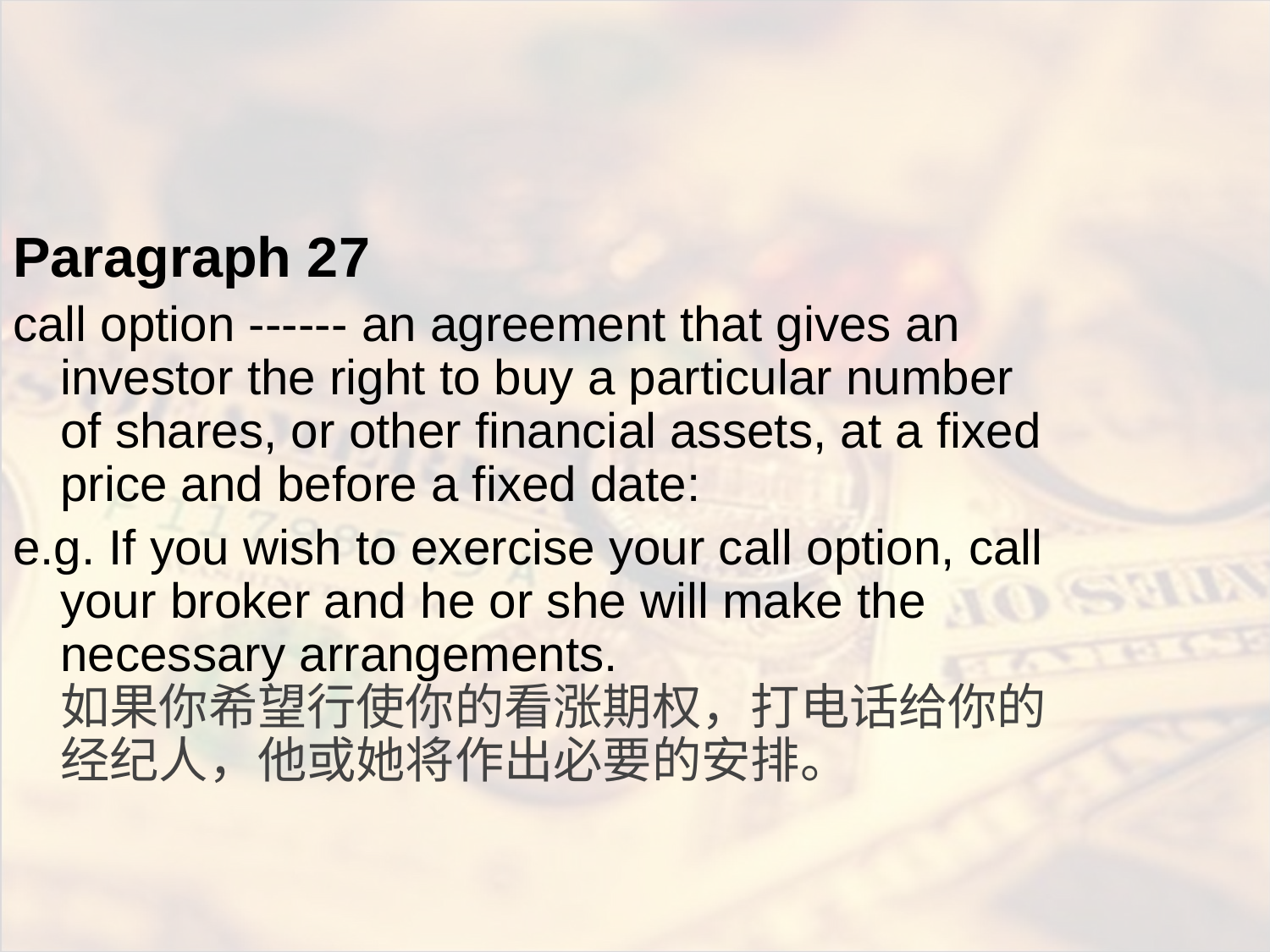

#
Paragraph 27
call option ------ an agreement that gives an investor the right to buy a particular number of shares, or other financial assets, at a fixed price and before a fixed date:
e.g. If you wish to exercise your call option, call your broker and he or she will make the necessary arrangements.
如果你希望行使你的看涨期权，打电话给你的经纪人，他或她将作出必要的安排。